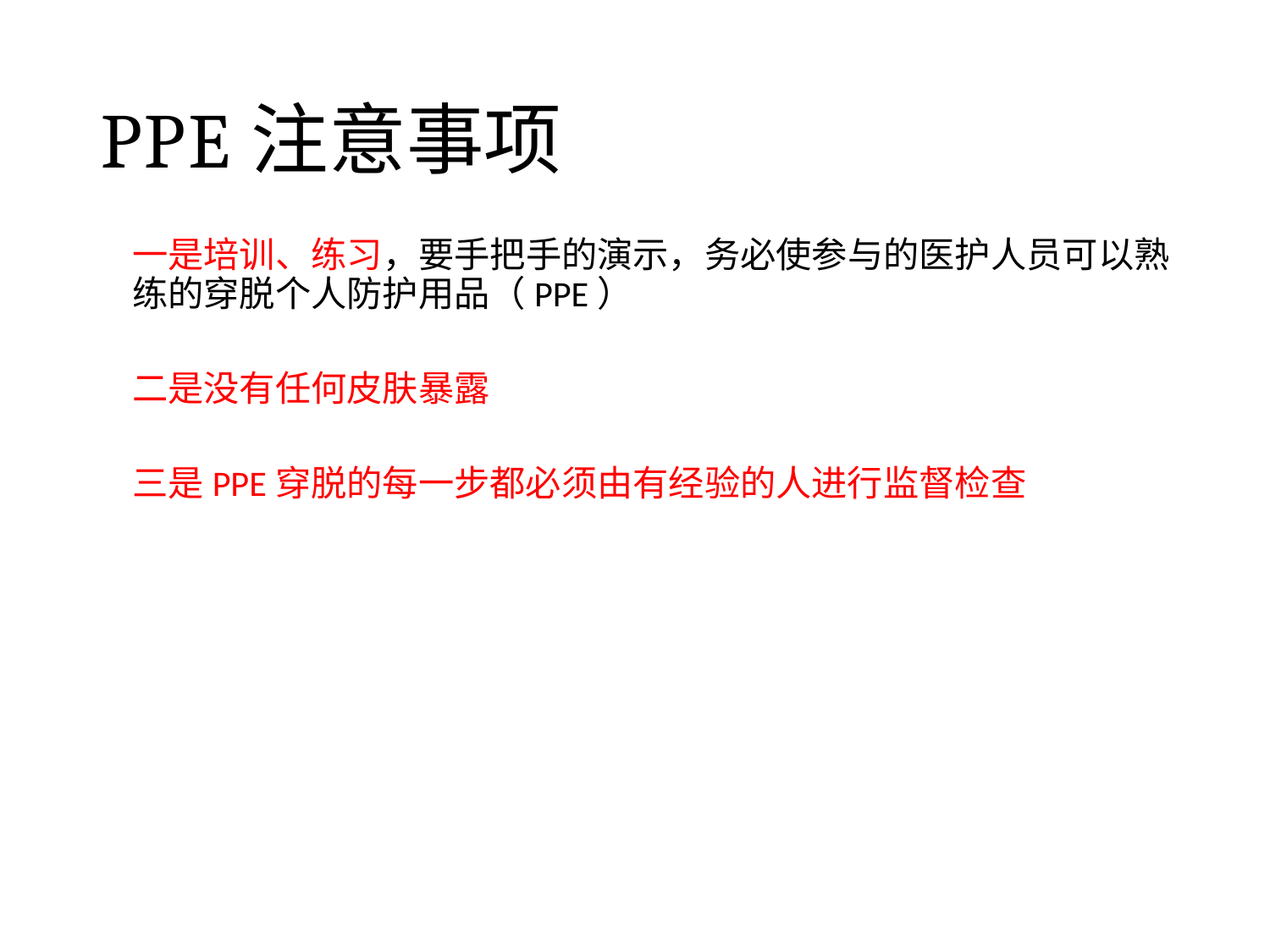

# PPE注意事项
一是培训、练习，要手把手的演示，务必使参与的医护人员可以熟练的穿脱个人防护用品（PPE）

二是没有任何皮肤暴露

三是PPE穿脱的每一步都必须由有经验的人进行监督检查